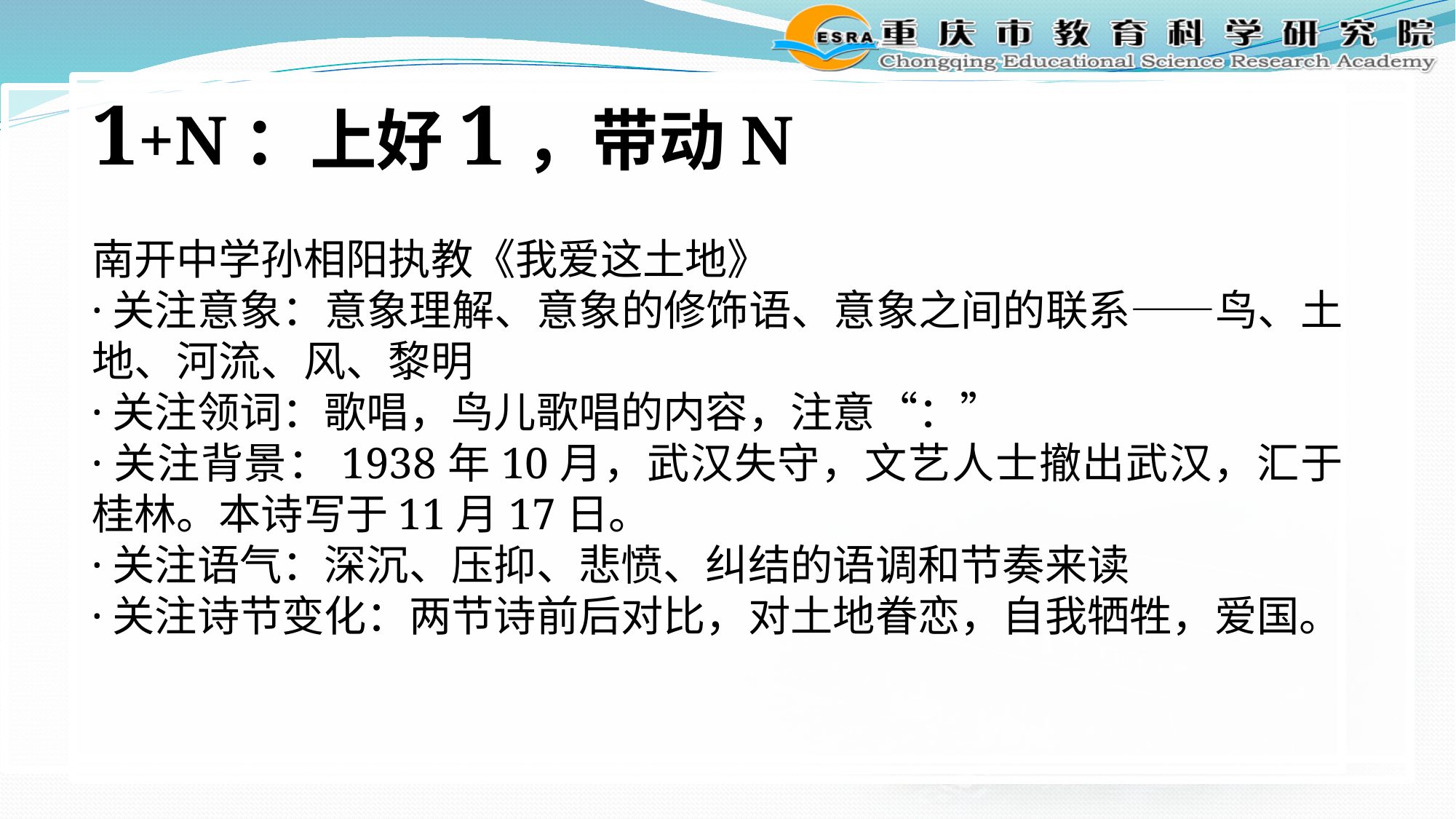

1+N：上好1，带动N

南开中学孙相阳执教《我爱这土地》
·关注意象：意象理解、意象的修饰语、意象之间的联系——鸟、土地、河流、风、黎明
·关注领词：歌唱，鸟儿歌唱的内容，注意“：”
·关注背景：1938年10月，武汉失守，文艺人士撤出武汉，汇于桂林。本诗写于11月17日。
·关注语气：深沉、压抑、悲愤、纠结的语调和节奏来读
·关注诗节变化：两节诗前后对比，对土地眷恋，自我牺牲，爱国。